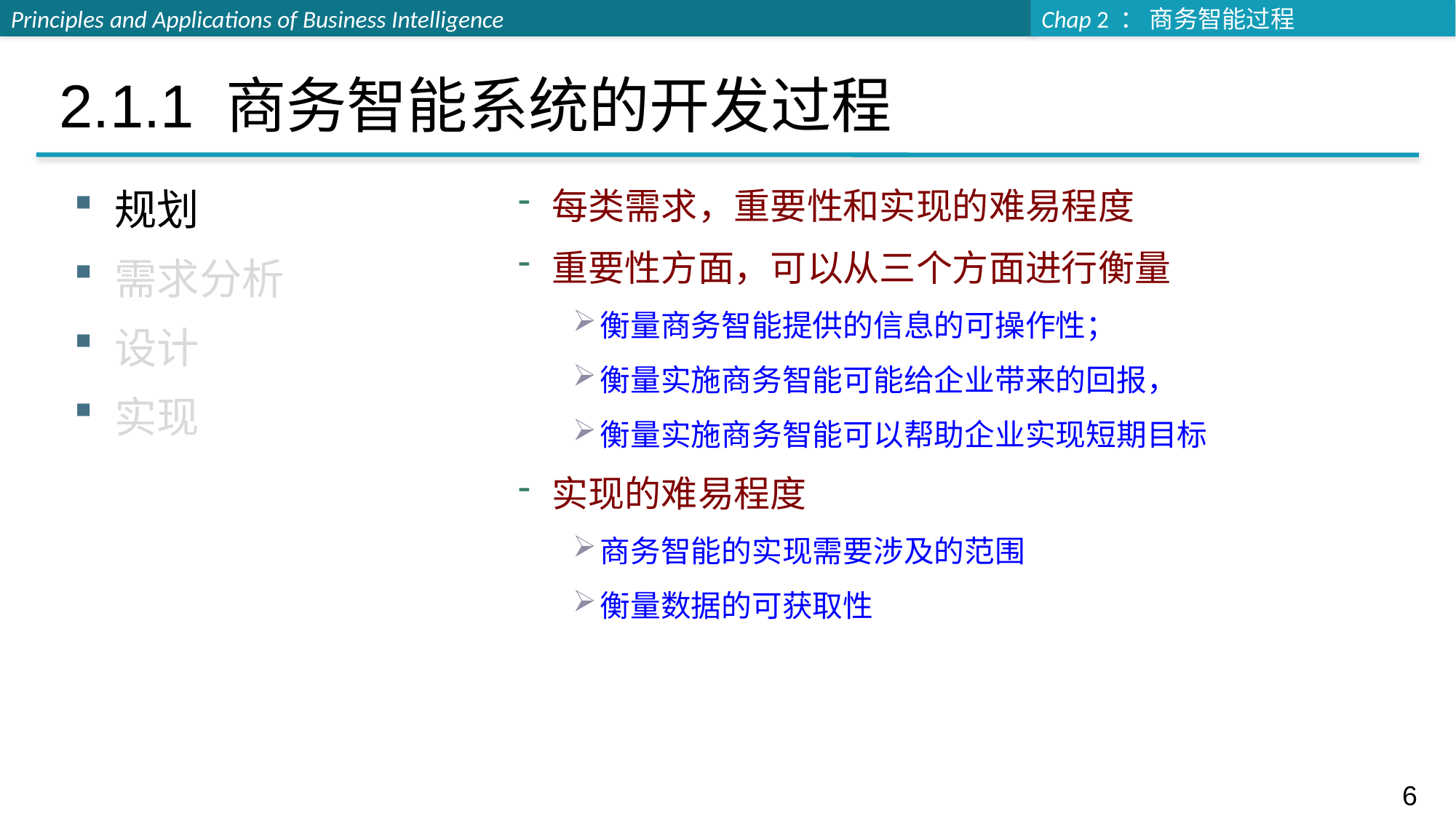

# 2.1.1 商务智能系统的开发过程
每类需求，重要性和实现的难易程度
重要性方面，可以从三个方面进行衡量
衡量商务智能提供的信息的可操作性；
衡量实施商务智能可能给企业带来的回报，
衡量实施商务智能可以帮助企业实现短期目标
实现的难易程度
商务智能的实现需要涉及的范围
衡量数据的可获取性

规划
需求分析
设计
实现